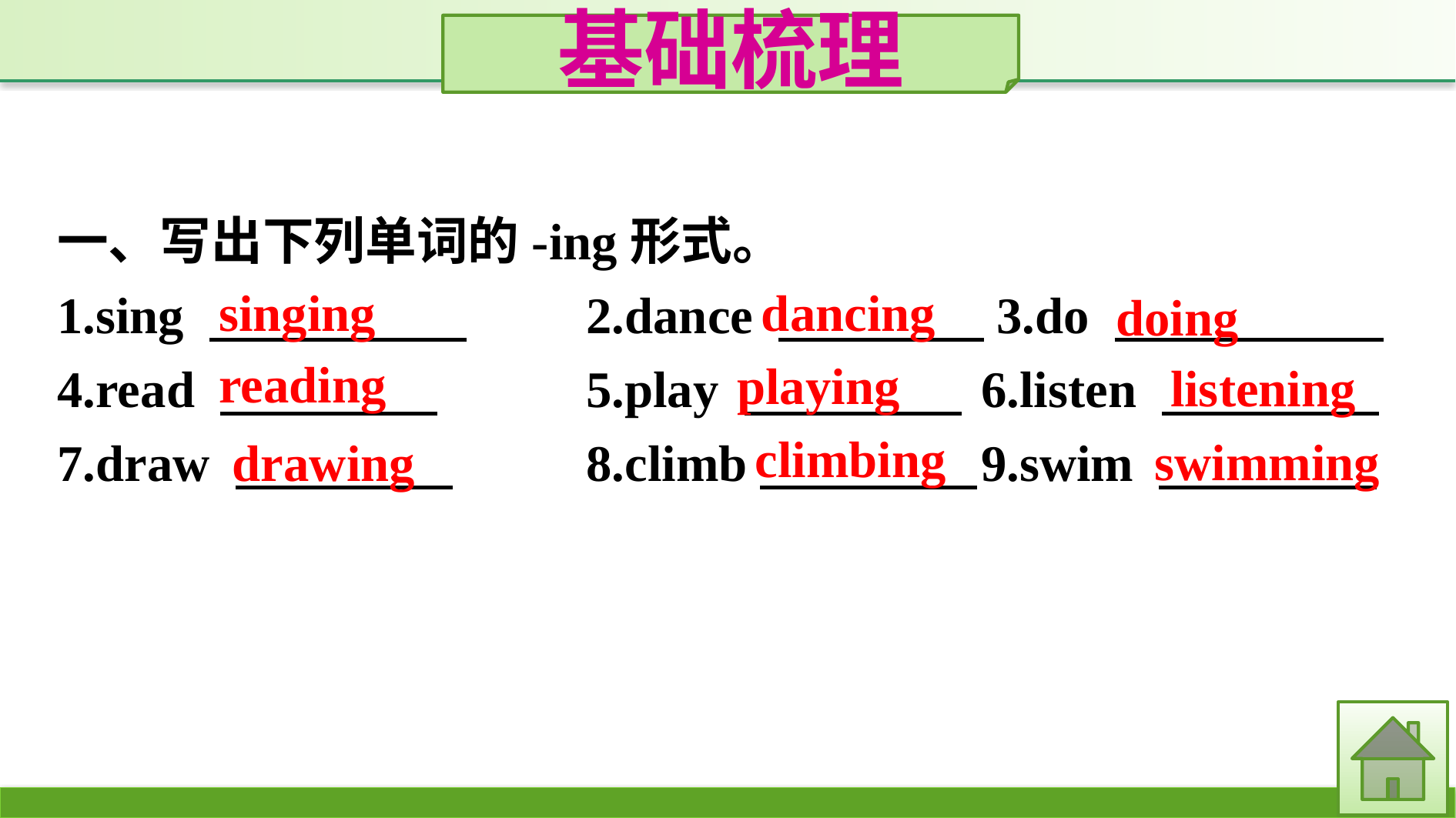

基础梳理
一、写出下列单词的-ing形式。
1.sing 　　　　　	2.dance 　　　　3.do
4.read 　　　　 		5.play 　　　　 	6.listen
7.draw 　　　　 		8.climb　　　　 	9.swim
singing
dancing
doing
reading
playing
listening
climbing
swimming
drawing